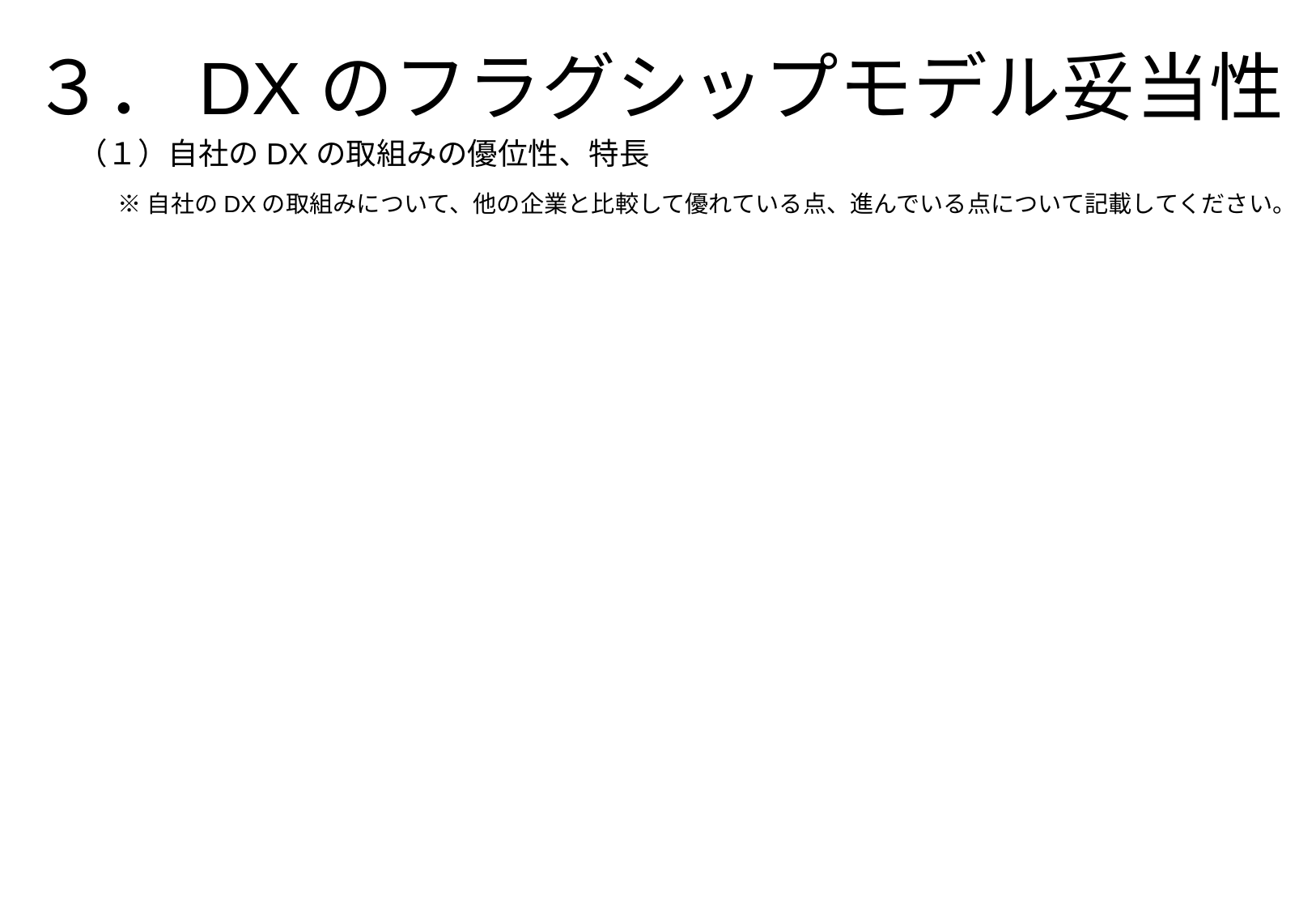

# ３．DXのフラグシップモデル妥当性
（１）自社のDXの取組みの優位性、特長
※自社のDXの取組みについて、他の企業と比較して優れている点、進んでいる点について記載してください。